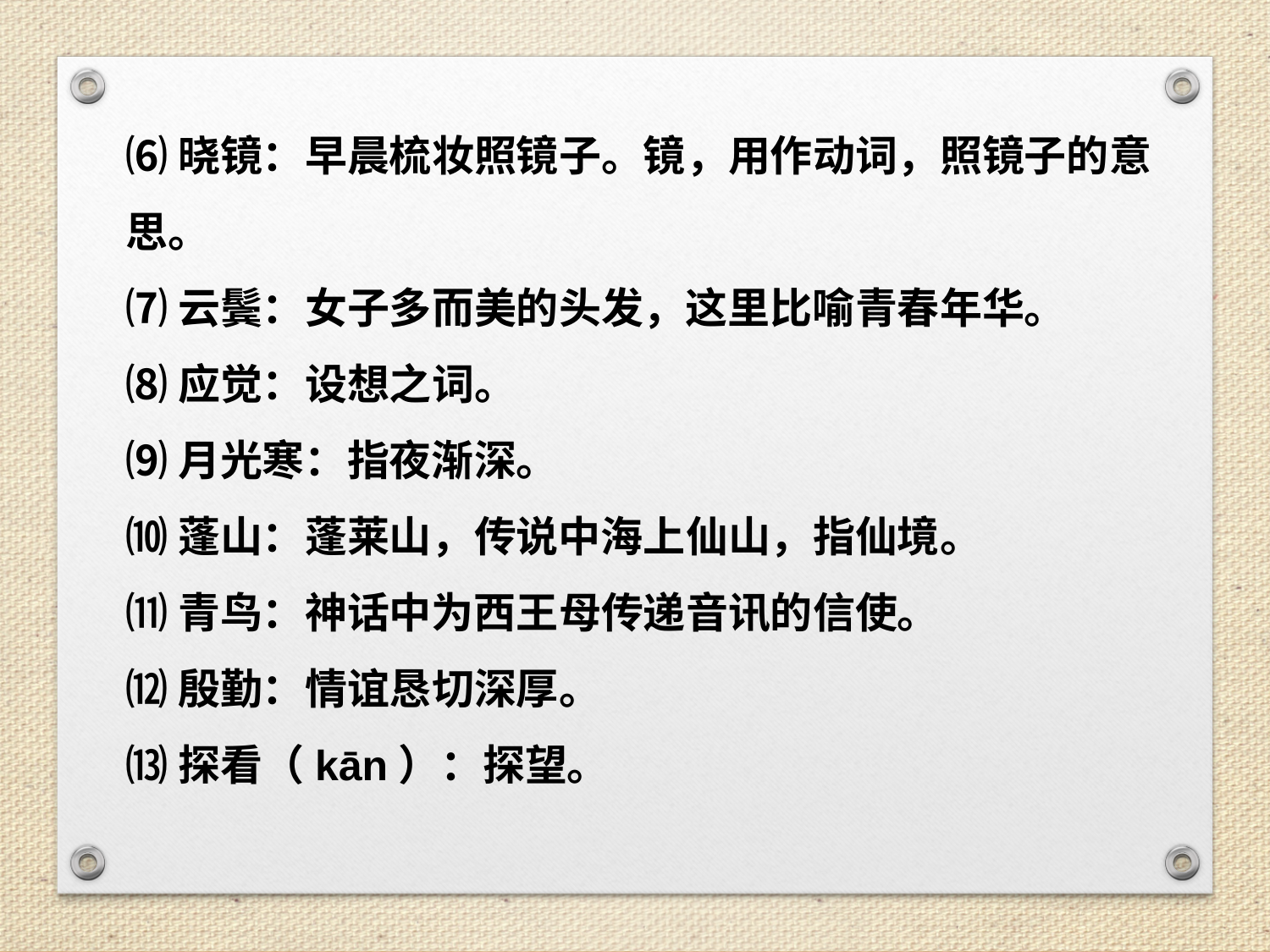

⑹晓镜：早晨梳妆照镜子。镜，用作动词，照镜子的意思。
⑺云鬓：女子多而美的头发，这里比喻青春年华。
⑻应觉：设想之词。
⑼月光寒：指夜渐深。
⑽蓬山：蓬莱山，传说中海上仙山，指仙境。
⑾青鸟：神话中为西王母传递音讯的信使。
⑿殷勤：情谊恳切深厚。
⒀探看（kān）：探望。